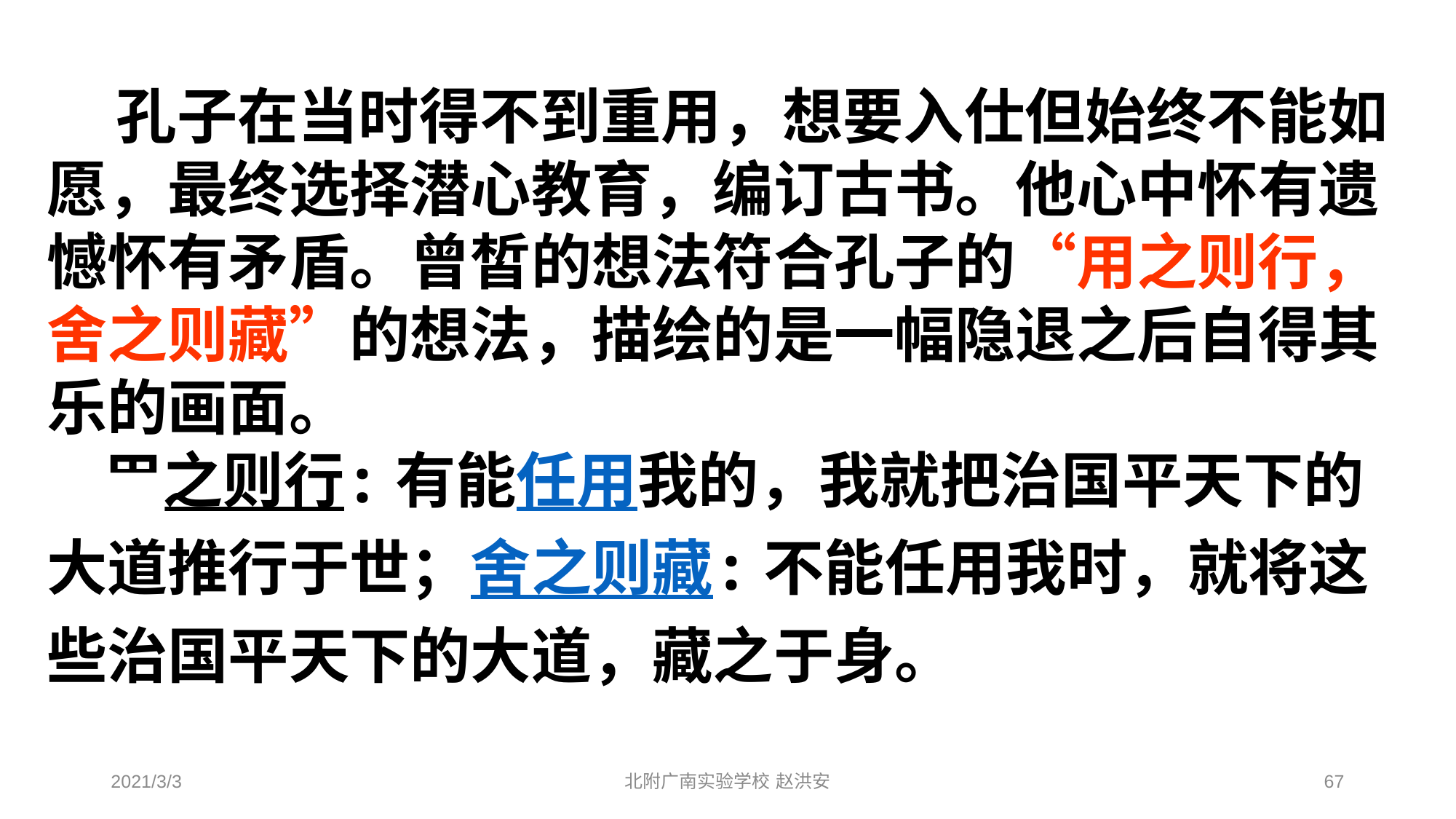

孔子在当时得不到重用，想要入仕但始终不能如愿，最终选择潜心教育，编订古书。他心中怀有遗憾怀有矛盾。曾皙的想法符合孔子的“用之则行，舍之则藏”的想法，描绘的是一幅隐退之后自得其乐的画面。
    用之则行:有能任用我的，我就把治国平天下的大道推行于世；舍之则藏:不能任用我时，就将这些治国平天下的大道，藏之于身。

2021/3/3
北附广南实验学校 赵洪安
67